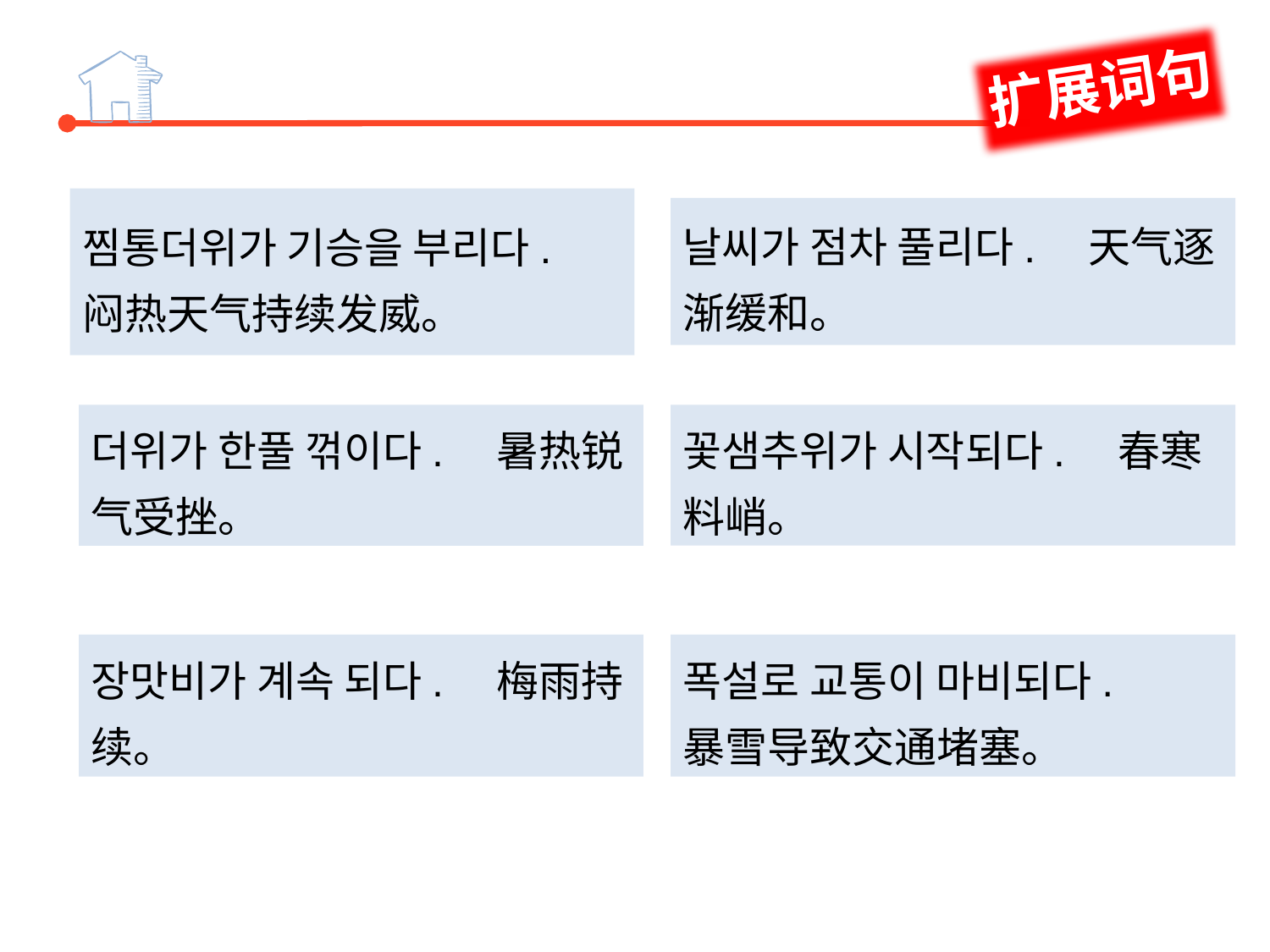

扩展词句

찜통더위가 기승을 부리다.
闷热天气持续发威。
날씨가 점차 풀리다.　天气逐渐缓和。
더위가 한풀 꺾이다.　暑热锐气受挫。
꽃샘추위가 시작되다.　春寒料峭。
장맛비가 계속 되다.　梅雨持续。
폭설로 교통이 마비되다.
暴雪导致交通堵塞。